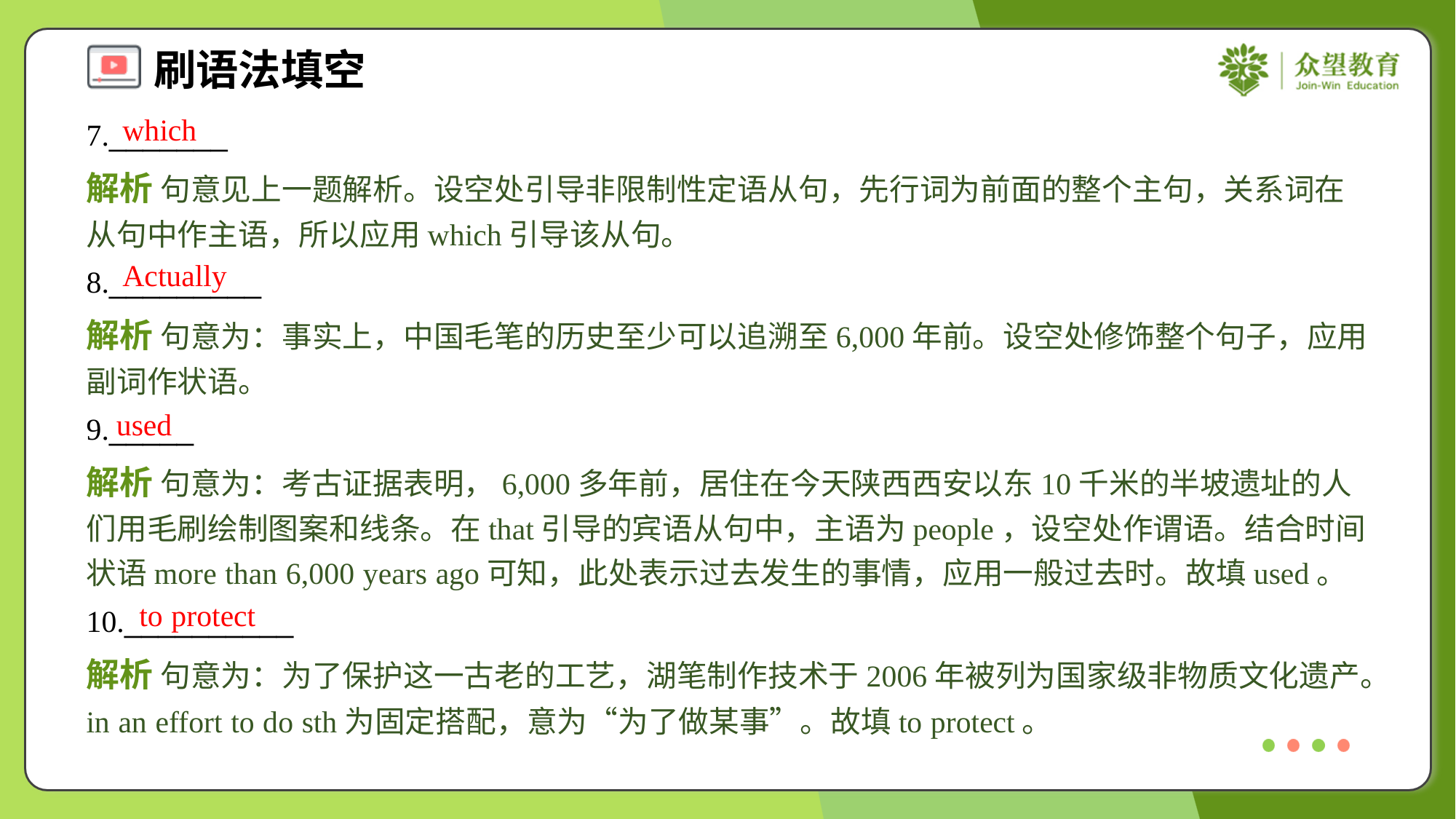

which
7._______
解析 句意见上一题解析。设空处引导非限制性定语从句，先行词为前面的整个主句，关系词在从句中作主语，所以应用which引导该从句。
Actually
8._________
解析 句意为：事实上，中国毛笔的历史至少可以追溯至6,000年前。设空处修饰整个句子，应用副词作状语。
used
9._____
解析 句意为：考古证据表明，6,000多年前，居住在今天陕西西安以东10千米的半坡遗址的人们用毛刷绘制图案和线条。在that引导的宾语从句中，主语为people，设空处作谓语。结合时间状语more than 6,000 years ago可知，此处表示过去发生的事情，应用一般过去时。故填used。
to protect
10.__________
解析 句意为：为了保护这一古老的工艺，湖笔制作技术于2006年被列为国家级非物质文化遗产。in an effort to do sth为固定搭配，意为“为了做某事”。故填to protect。